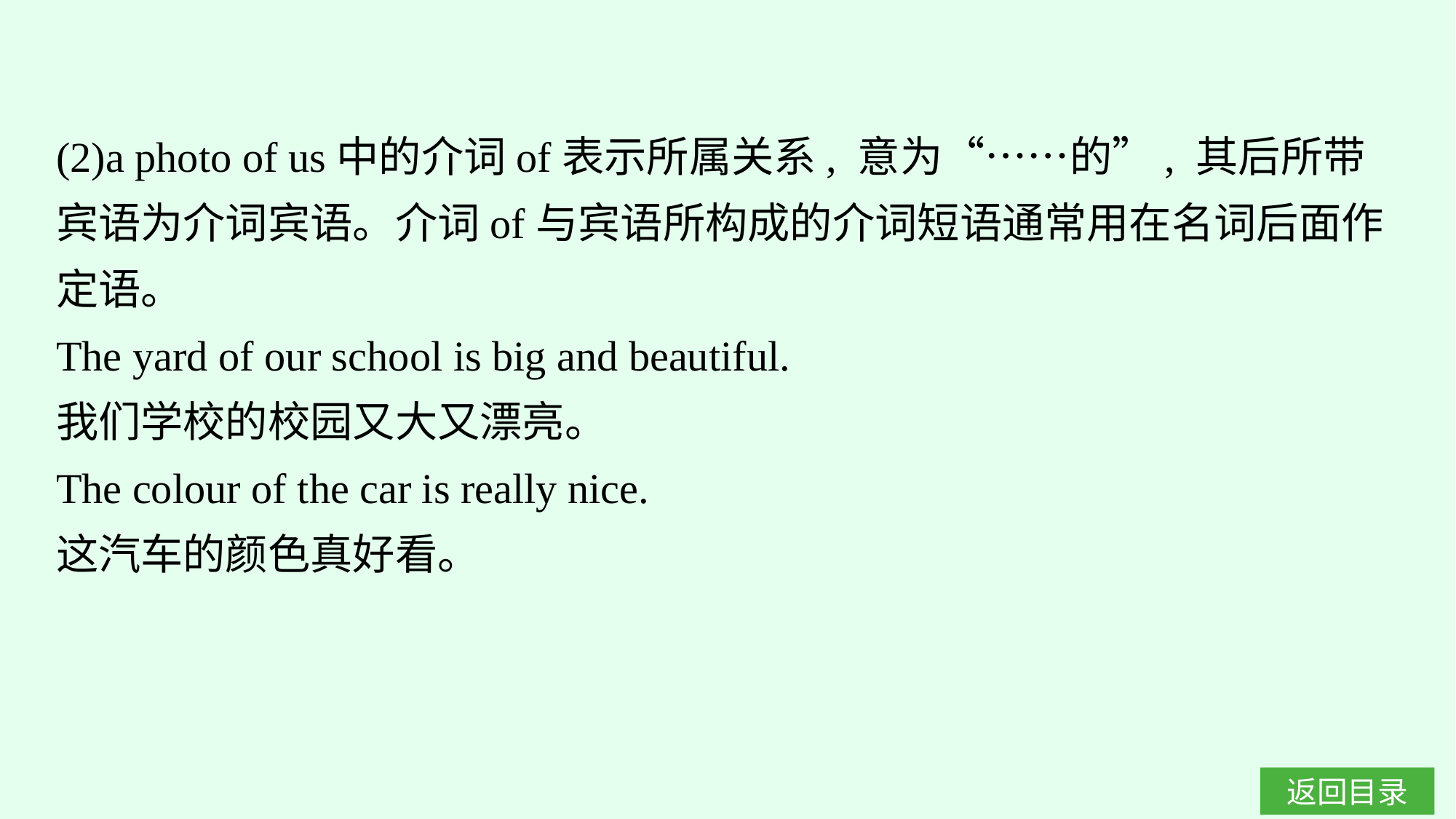

(2)a photo of us中的介词of表示所属关系, 意为“……的”, 其后所带宾语为介词宾语。介词of与宾语所构成的介词短语通常用在名词后面作定语。
The yard of our school is big and beautiful.
我们学校的校园又大又漂亮。
The colour of the car is really nice.
这汽车的颜色真好看。